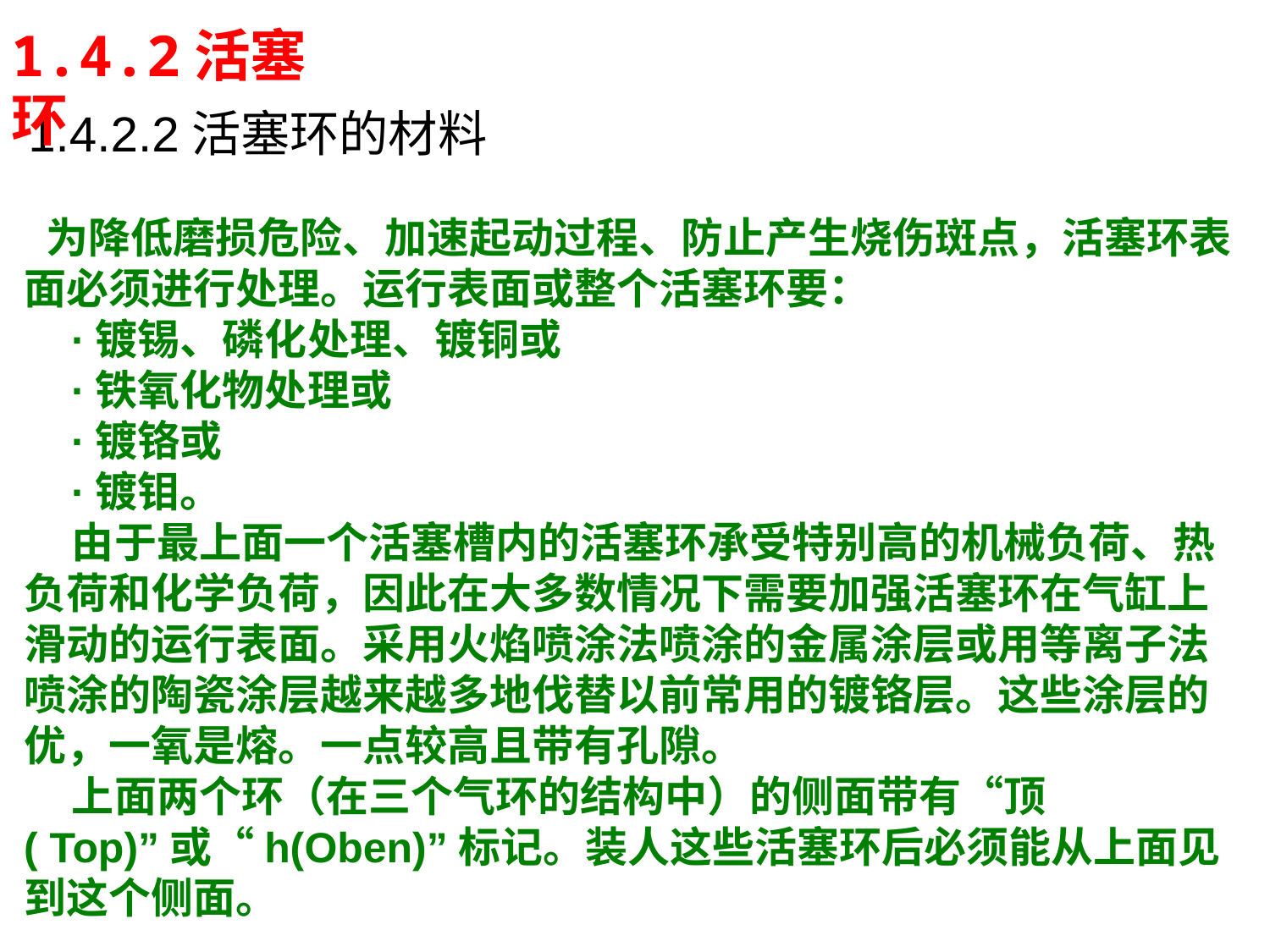

1.4.2活塞环
1.4.2.2活塞环的材料
  为降低磨损危险、加速起动过程、防止产生烧伤斑点，活塞环表面必须进行处理。运行表面或整个活塞环要：
    ·镀锡、磷化处理、镀铜或
    ·铁氧化物处理或
    ·镀铬或
    ·镀钼。
    由于最上面一个活塞槽内的活塞环承受特别高的机械负荷、热负荷和化学负荷，因此在大多数情况下需要加强活塞环在气缸上滑动的运行表面。采用火焰喷涂法喷涂的金属涂层或用等离子法喷涂的陶瓷涂层越来越多地伐替以前常用的镀铬层。这些涂层的优，一氧是熔。一点较高且带有孔隙。
    上面两个环（在三个气环的结构中）的侧面带有“顶( Top)”或“h(Oben)”标记。装人这些活塞环后必须能从上面见到这个侧面。